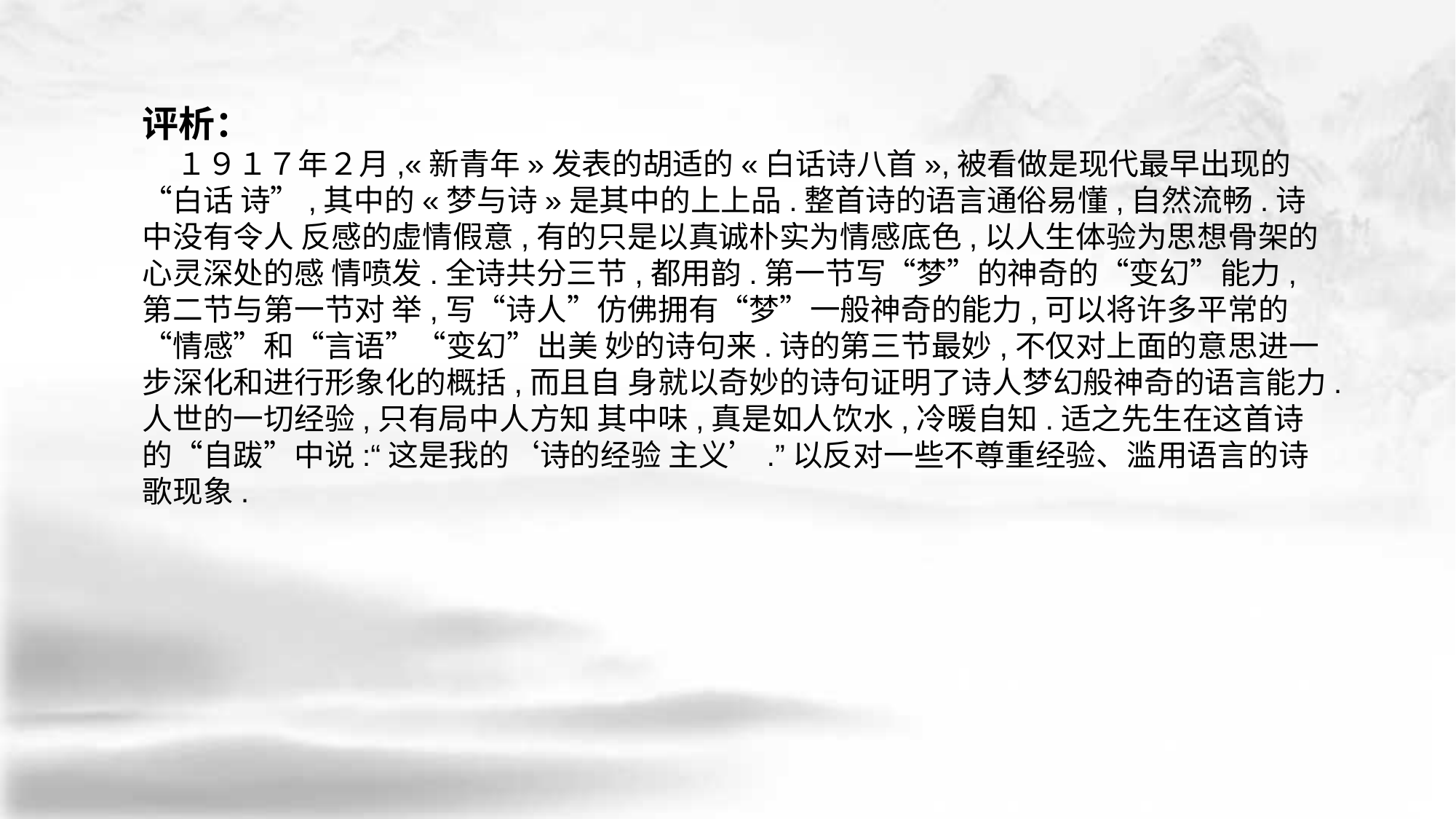

评析：
    １９１７年２月,«新青年»发表的胡适的«白话诗八首»,被看做是现代最早出现的“白话 诗”,其中的«梦与诗»是其中的上上品.整首诗的语言通俗易懂,自然流畅.诗中没有令人 反感的虚情假意,有的只是以真诚朴实为情感底色,以人生体验为思想骨架的心灵深处的感 情喷发.全诗共分三节,都用韵.第一节写“梦”的神奇的“变幻”能力,第二节与第一节对 举,写“诗人”仿佛拥有“梦”一般神奇的能力,可以将许多平常的“情感”和“言语”“变幻”出美 妙的诗句来.诗的第三节最妙,不仅对上面的意思进一步深化和进行形象化的概括,而且自 身就以奇妙的诗句证明了诗人梦幻般神奇的语言能力.人世的一切经验,只有局中人方知 其中味,真是如人饮水,冷暖自知.适之先生在这首诗的“自跋”中说:“这是我的‘诗的经验 主义’.”以反对一些不尊重经验、滥用语言的诗歌现象.